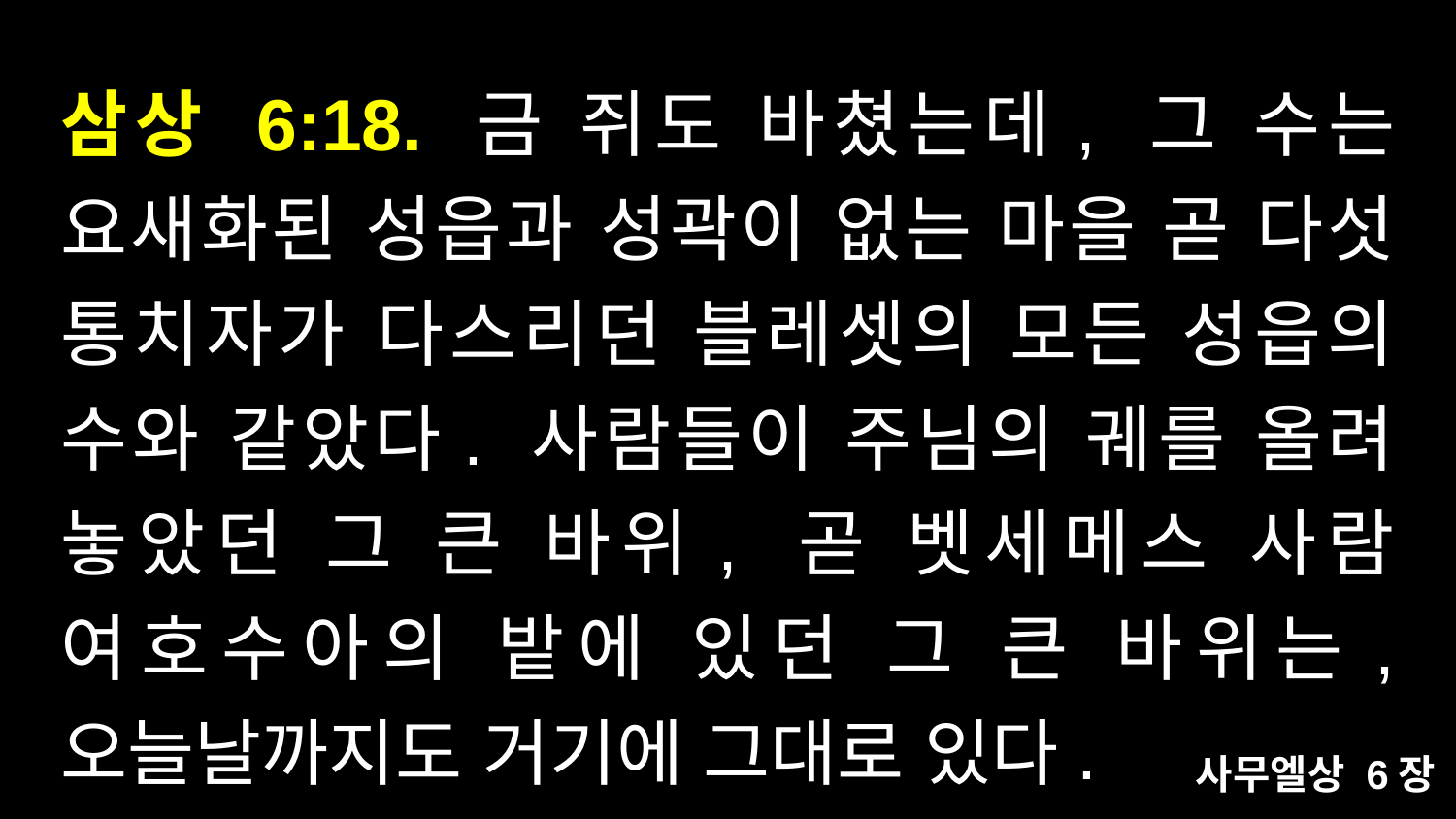

# 삼상 6:18. 금 쥐도 바쳤는데, 그 수는 요새화된 성읍과 성곽이 없는 마을 곧 다섯 통치자가 다스리던 블레셋의 모든 성읍의 수와 같았다. 사람들이 주님의 궤를 올려 놓았던 그 큰 바위, 곧 벳세메스 사람 여호수아의 밭에 있던 그 큰 바위는, 오늘날까지도 거기에 그대로 있다.
사무엘상 6장